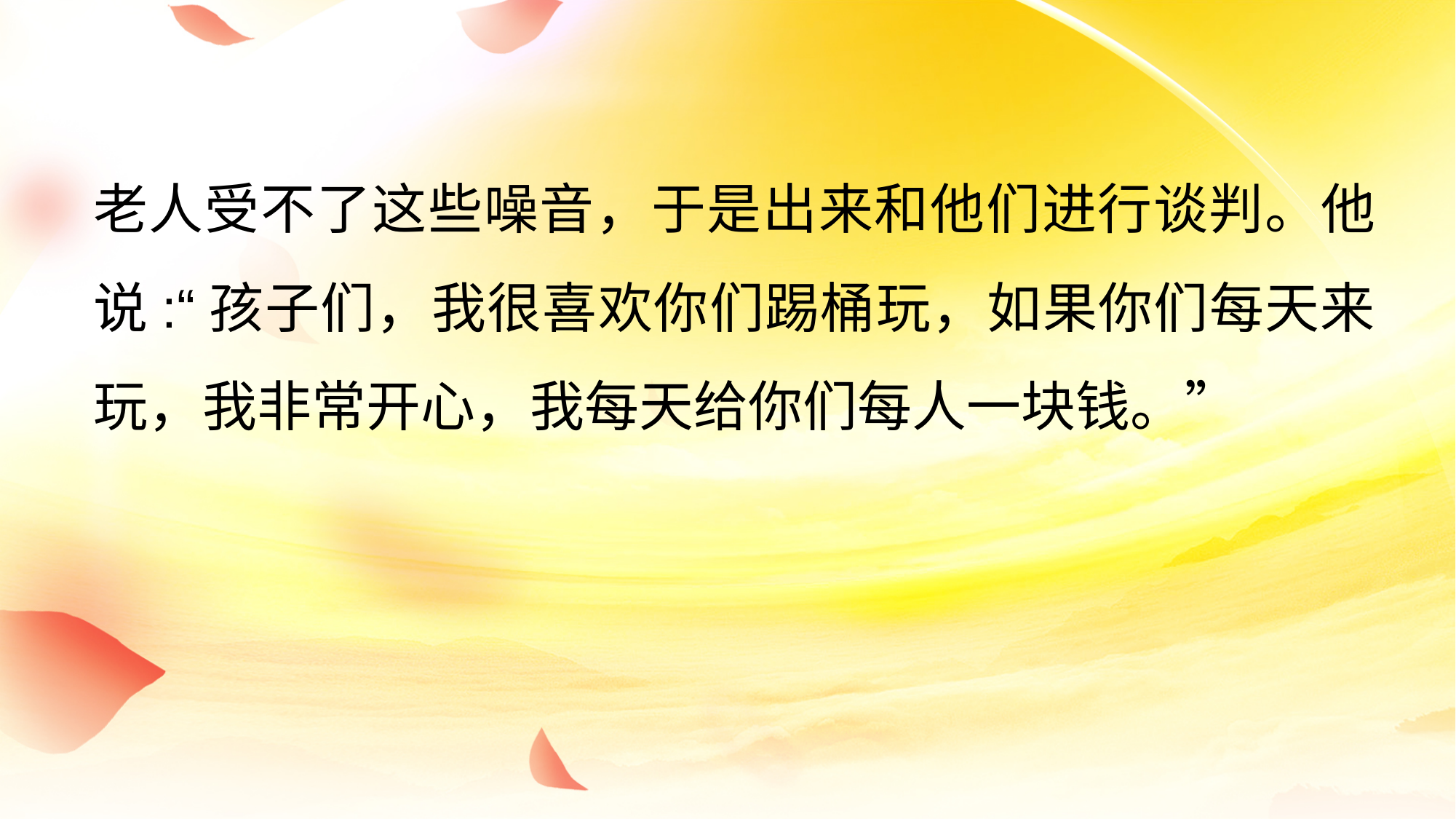

老人受不了这些噪音，于是出来和他们进行谈判。他说:“孩子们，我很喜欢你们踢桶玩，如果你们每天来玩，我非常开心，我每天给你们每人一块钱。”